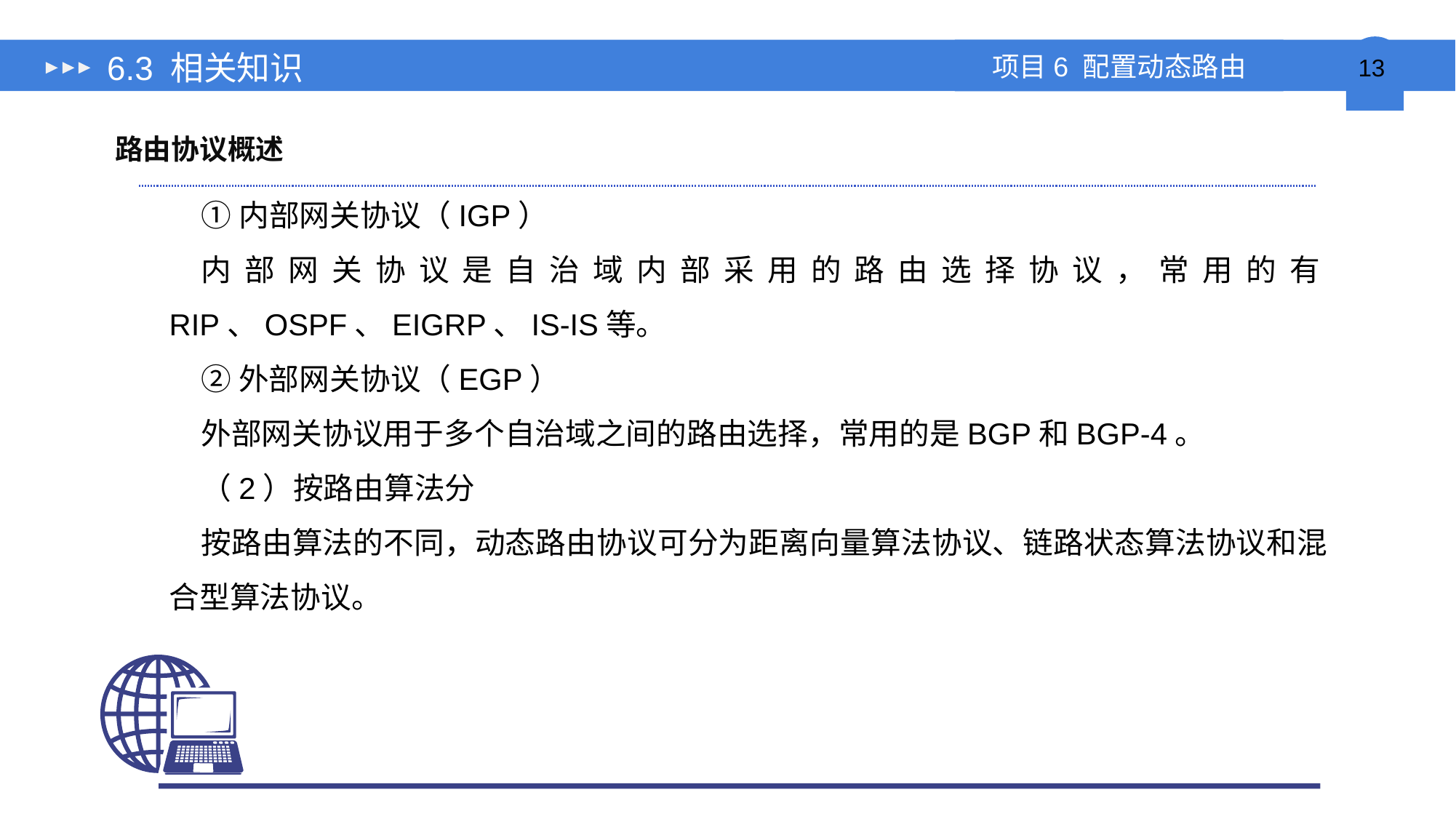

# 6.3 相关知识
路由协议概述
①内部网关协议（IGP）
内部网关协议是自治域内部采用的路由选择协议，常用的有RIP、OSPF、EIGRP、IS-IS等。
②外部网关协议（EGP）
外部网关协议用于多个自治域之间的路由选择，常用的是BGP和BGP-4。
（2）按路由算法分
按路由算法的不同，动态路由协议可分为距离向量算法协议、链路状态算法协议和混合型算法协议。